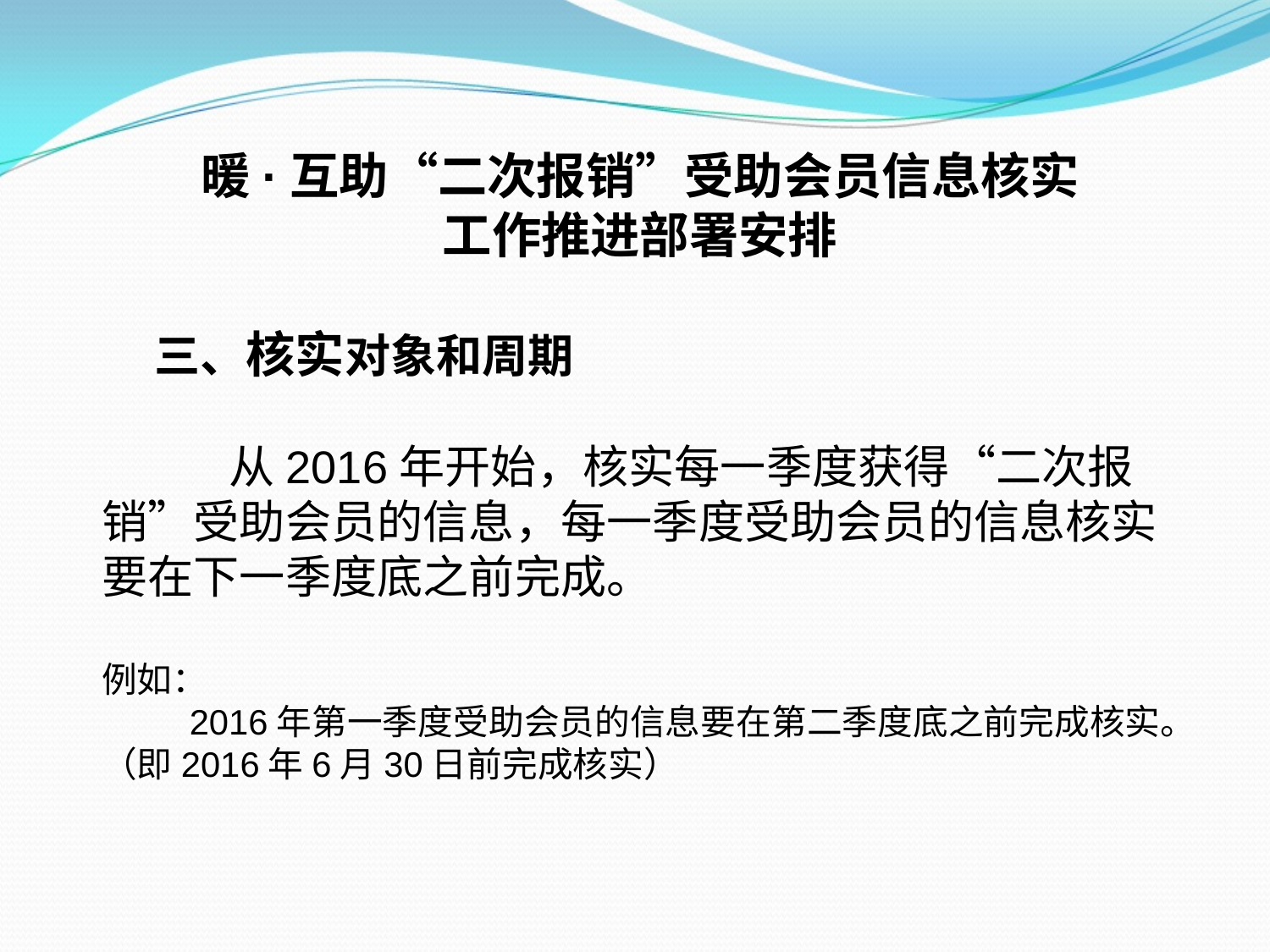

暖·互助“二次报销”受助会员信息核实
工作推进部署安排
    三、核实对象和周期

	从2016年开始，核实每一季度获得“二次报销”受助会员的信息，每一季度受助会员的信息核实要在下一季度底之前完成。

例如：
         2016年第一季度受助会员的信息要在第二季度底之前完成核实。（即2016年6月30日前完成核实）